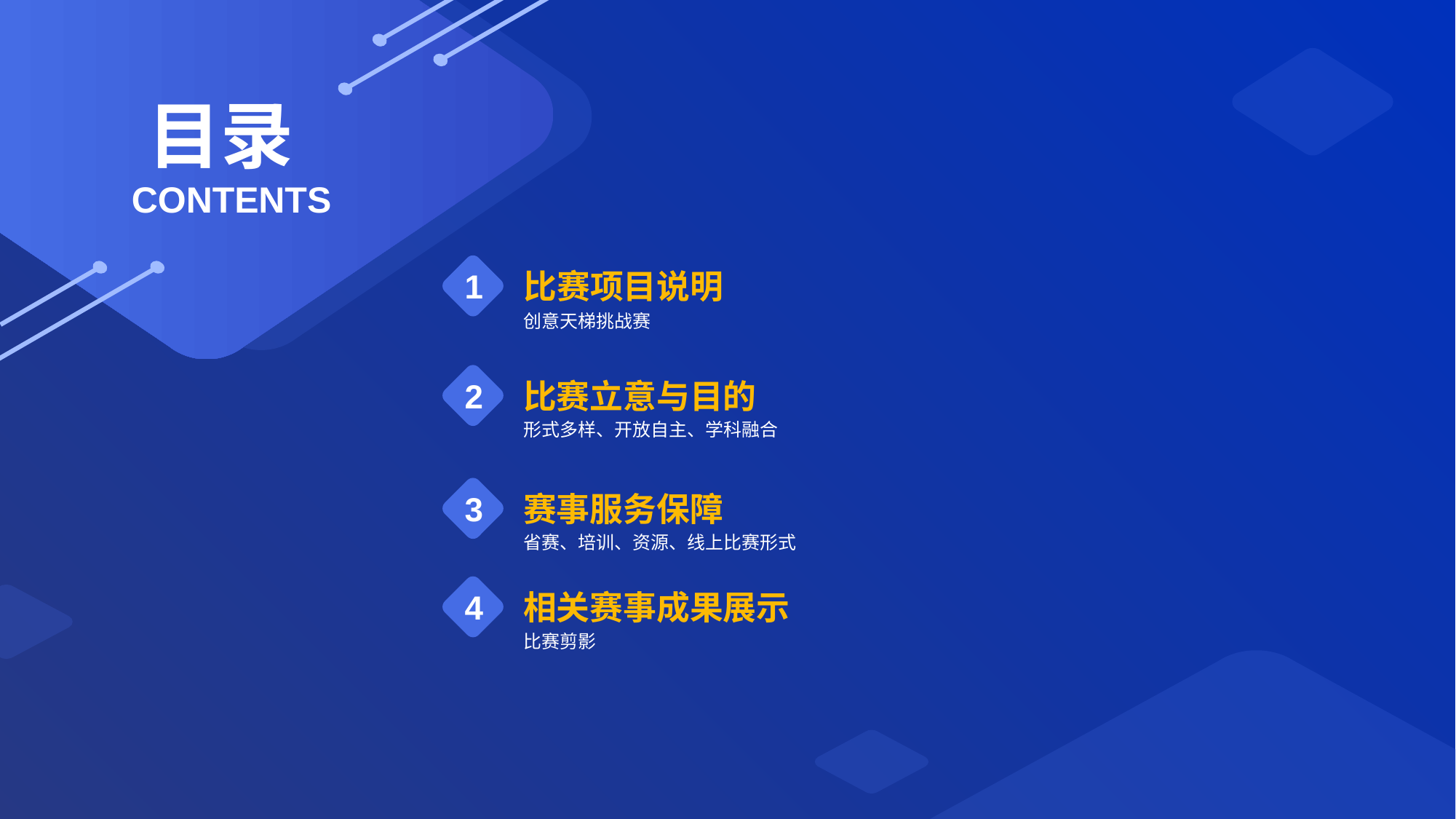

目录
CONTENTS
1
比赛项目说明

创意天梯挑战赛
2
比赛立意与目的

形式多样、开放自主、学科融合
3
赛事服务保障

省赛、培训、资源、线上比赛形式
4
相关赛事成果展示

比赛剪影